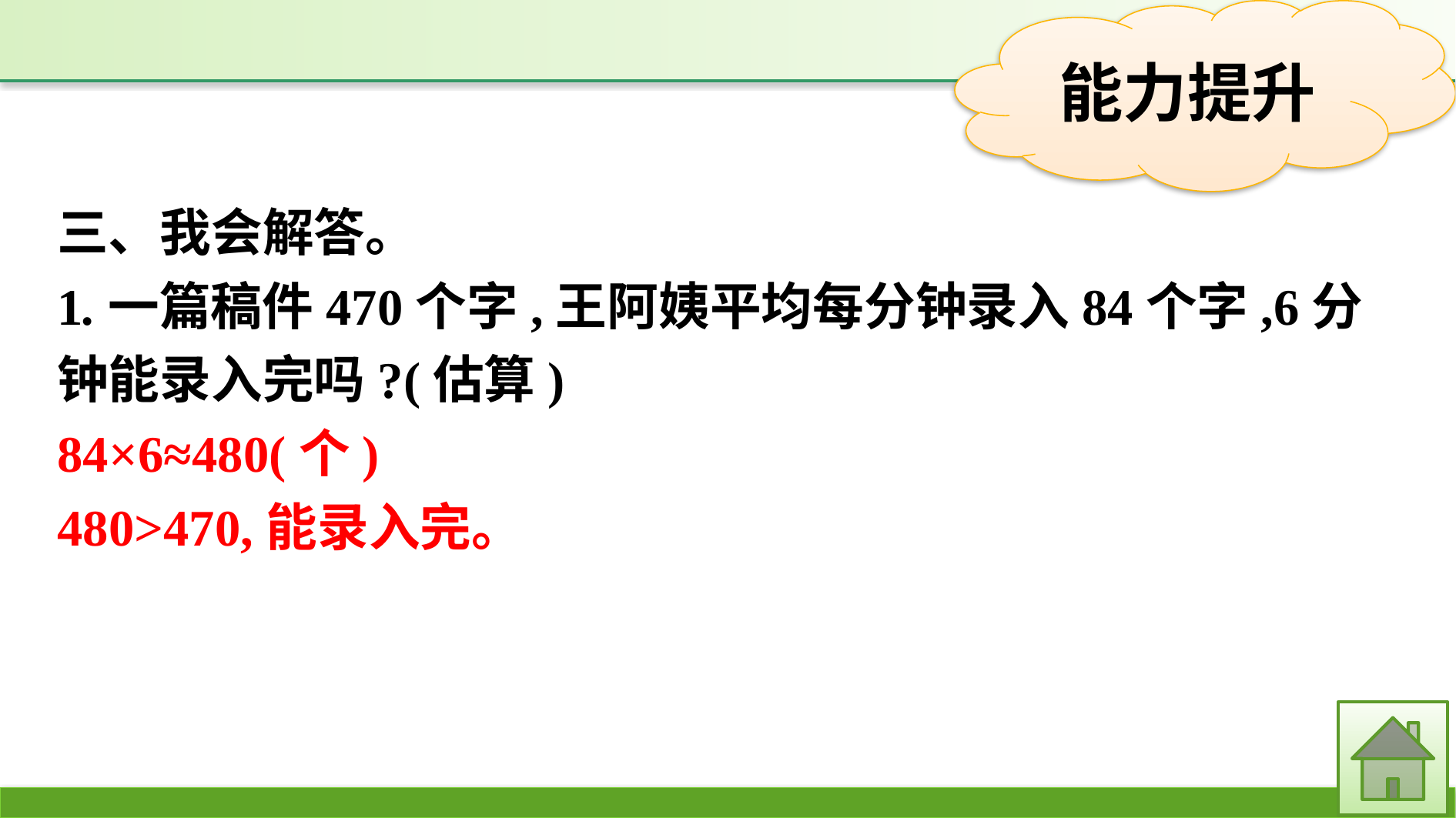

三、我会解答。
1.一篇稿件470个字,王阿姨平均每分钟录入84个字,6分钟能录入完吗?(估算)
84×6≈480(个)
480>470,能录入完。